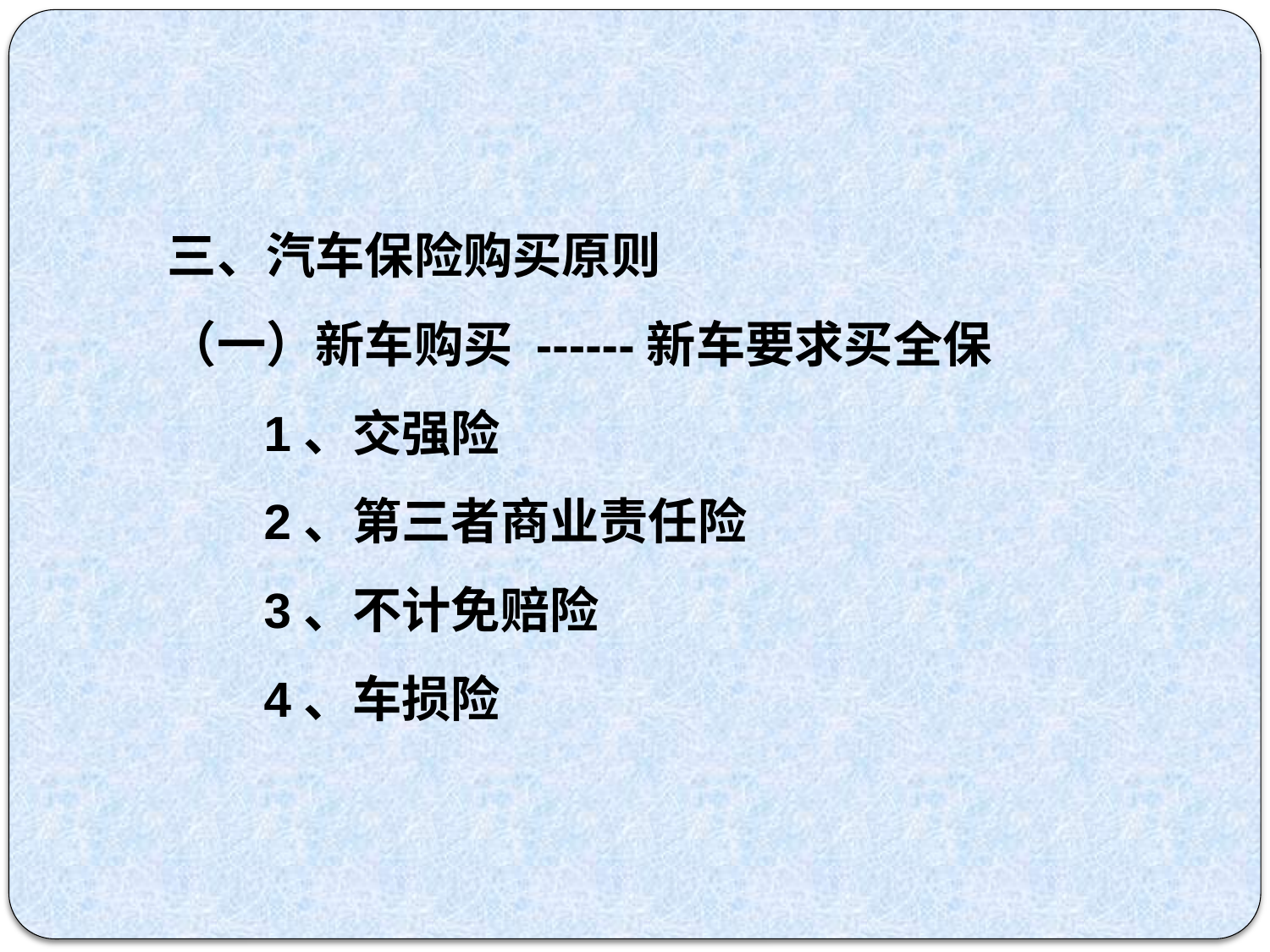

三、汽车保险购买原则
（一）新车购买 ------新车要求买全保
       1、交强险
       2、第三者商业责任险
       3、不计免赔险
       4、车损险